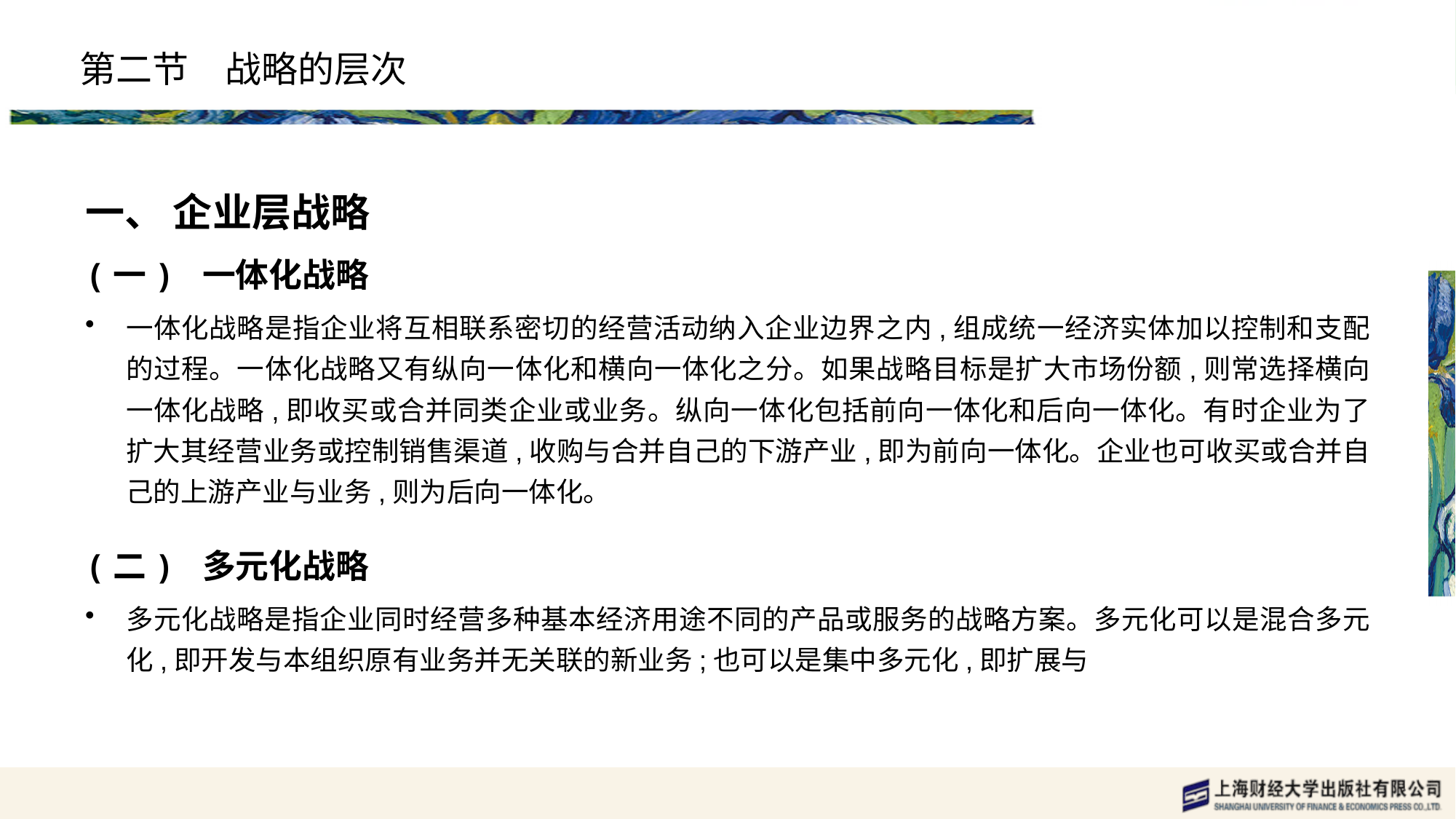

# 第二节　战略的层次
一、 企业层战略
(一) 一体化战略
一体化战略是指企业将互相联系密切的经营活动纳入企业边界之内,组成统一经济实体加以控制和支配的过程。一体化战略又有纵向一体化和横向一体化之分。如果战略目标是扩大市场份额,则常选择横向一体化战略,即收买或合并同类企业或业务。纵向一体化包括前向一体化和后向一体化。有时企业为了扩大其经营业务或控制销售渠道,收购与合并自己的下游产业,即为前向一体化。企业也可收买或合并自己的上游产业与业务,则为后向一体化。
(二) 多元化战略
多元化战略是指企业同时经营多种基本经济用途不同的产品或服务的战略方案。多元化可以是混合多元化,即开发与本组织原有业务并无关联的新业务;也可以是集中多元化,即扩展与